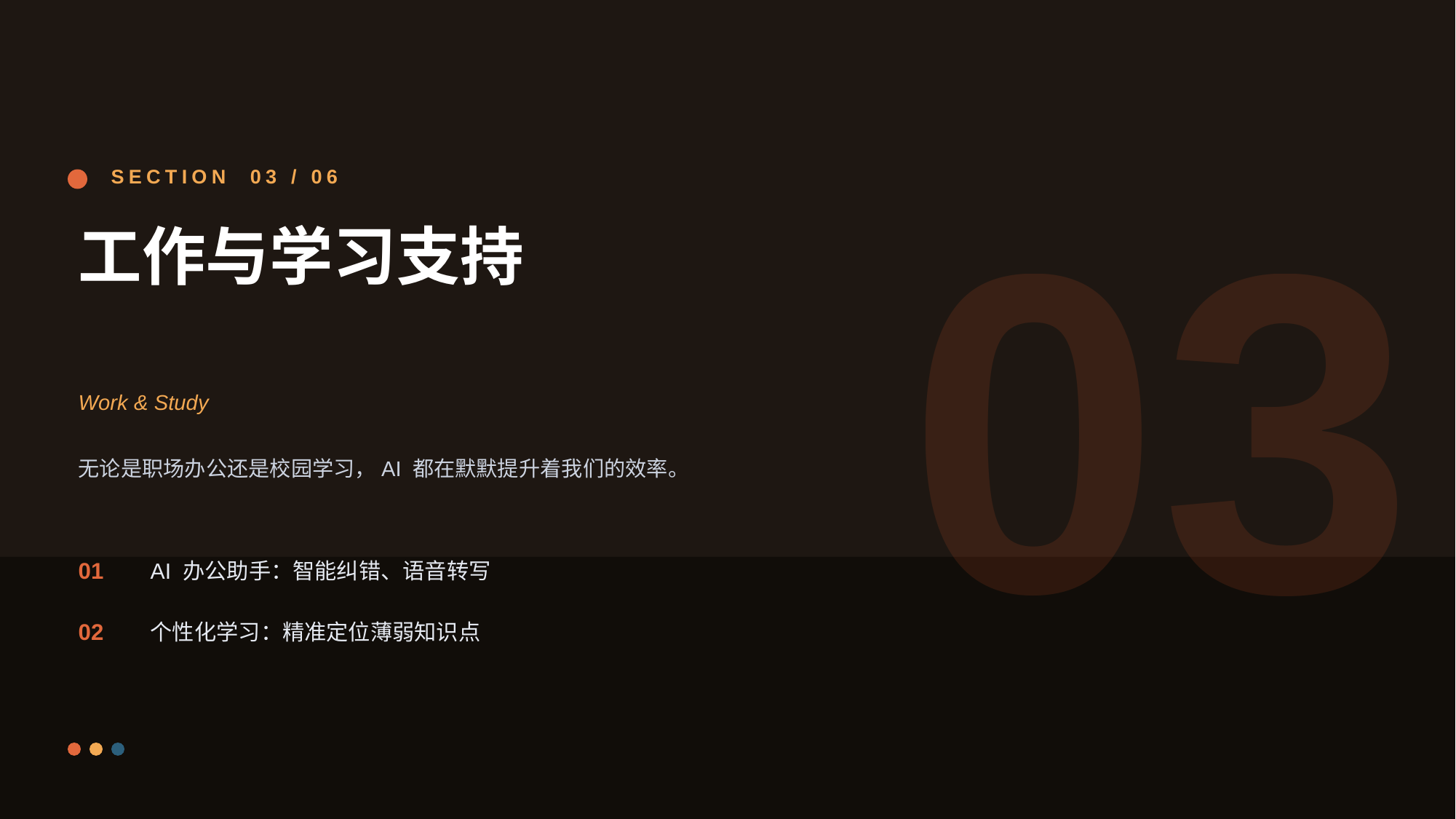

03
SECTION  03 / 06

工作与学习支持
Work & Study
无论是职场办公还是校园学习，AI 都在默默提升着我们的效率。
01
AI 办公助手：智能纠错、语音转写

02
个性化学习：精准定位薄弱知识点